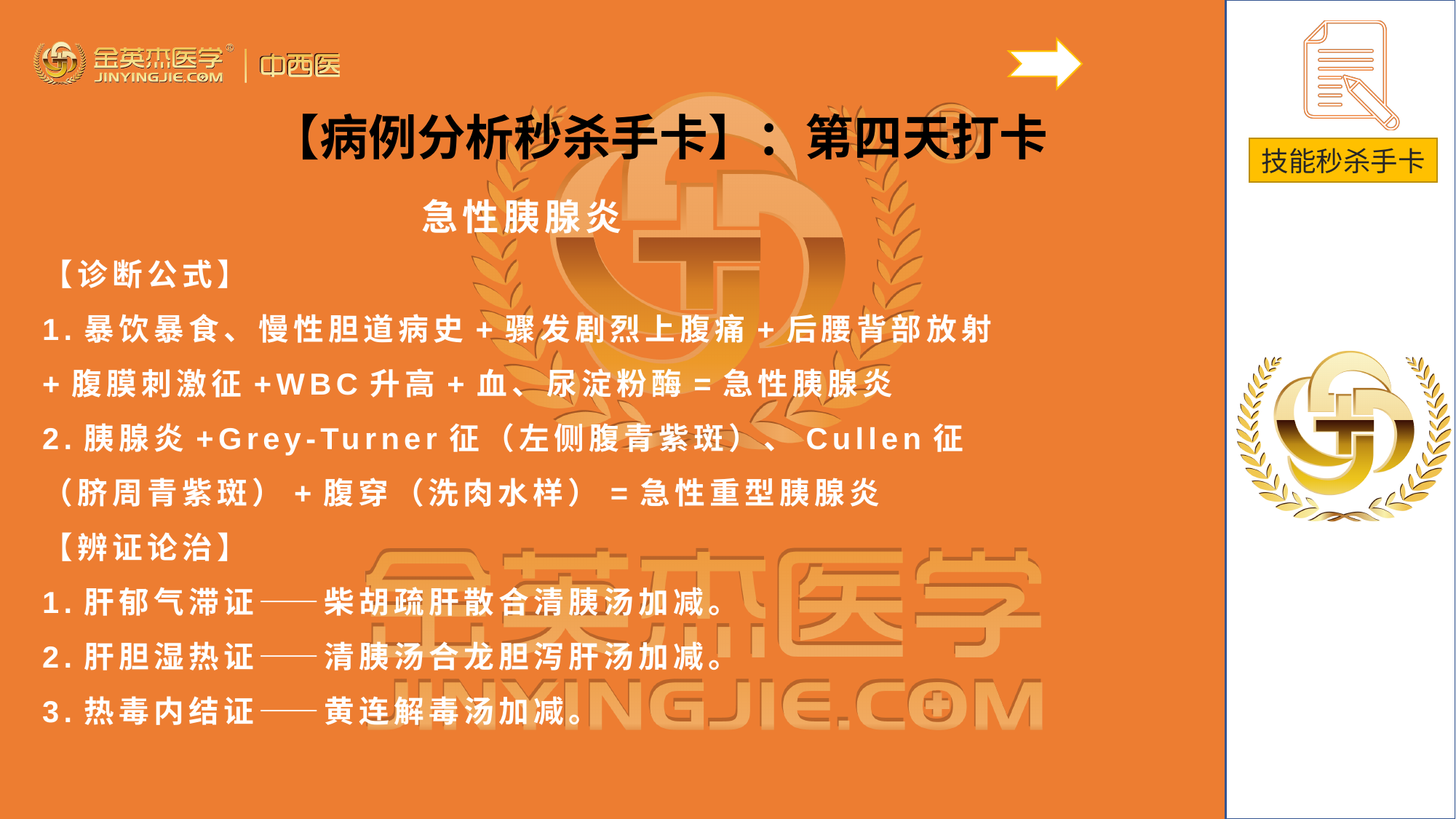

【病例分析秒杀手卡】：第四天打卡
急性胰腺炎
【诊断公式】
1.暴饮暴食、慢性胆道病史+骤发剧烈上腹痛+后腰背部放射+腹膜刺激征+WBC升高+血、尿淀粉酶=急性胰腺炎
2.胰腺炎+Grey-Turner征（左侧腹青紫斑）、Cullen征（脐周青紫斑）+腹穿（洗肉水样）=急性重型胰腺炎
【辨证论治】
1.肝郁气滞证——柴胡疏肝散合清胰汤加减。
2.肝胆湿热证——清胰汤合龙胆泻肝汤加减。
3.热毒内结证——黄连解毒汤加减。